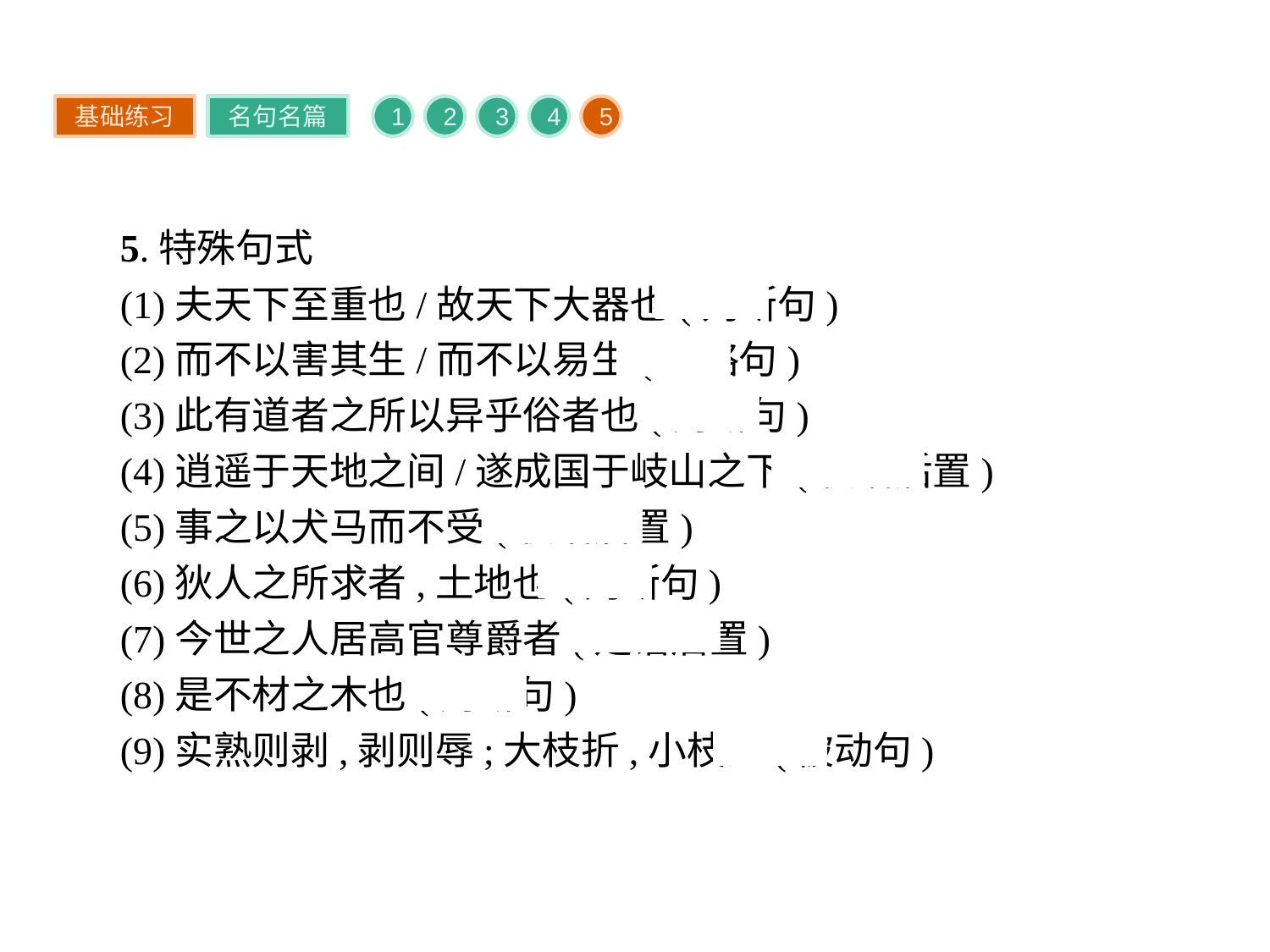

基础练习
名句名篇
1
2
3
4
5
5.特殊句式
(1)夫天下至重也/故天下大器也(判断句)
(2)而不以害其生/而不以易生(省略句)
(3)此有道者之所以异乎俗者也(判断句)
(4)逍遥于天地之间/遂成国于岐山之下(状语后置)
(5)事之以犬马而不受(状语后置)
(6)狄人之所求者,土地也(判断句)
(7)今世之人居高官尊爵者(定语后置)
(8)是不材之木也(判断句)
(9)实熟则剥,剥则辱;大枝折,小枝泄(被动句)